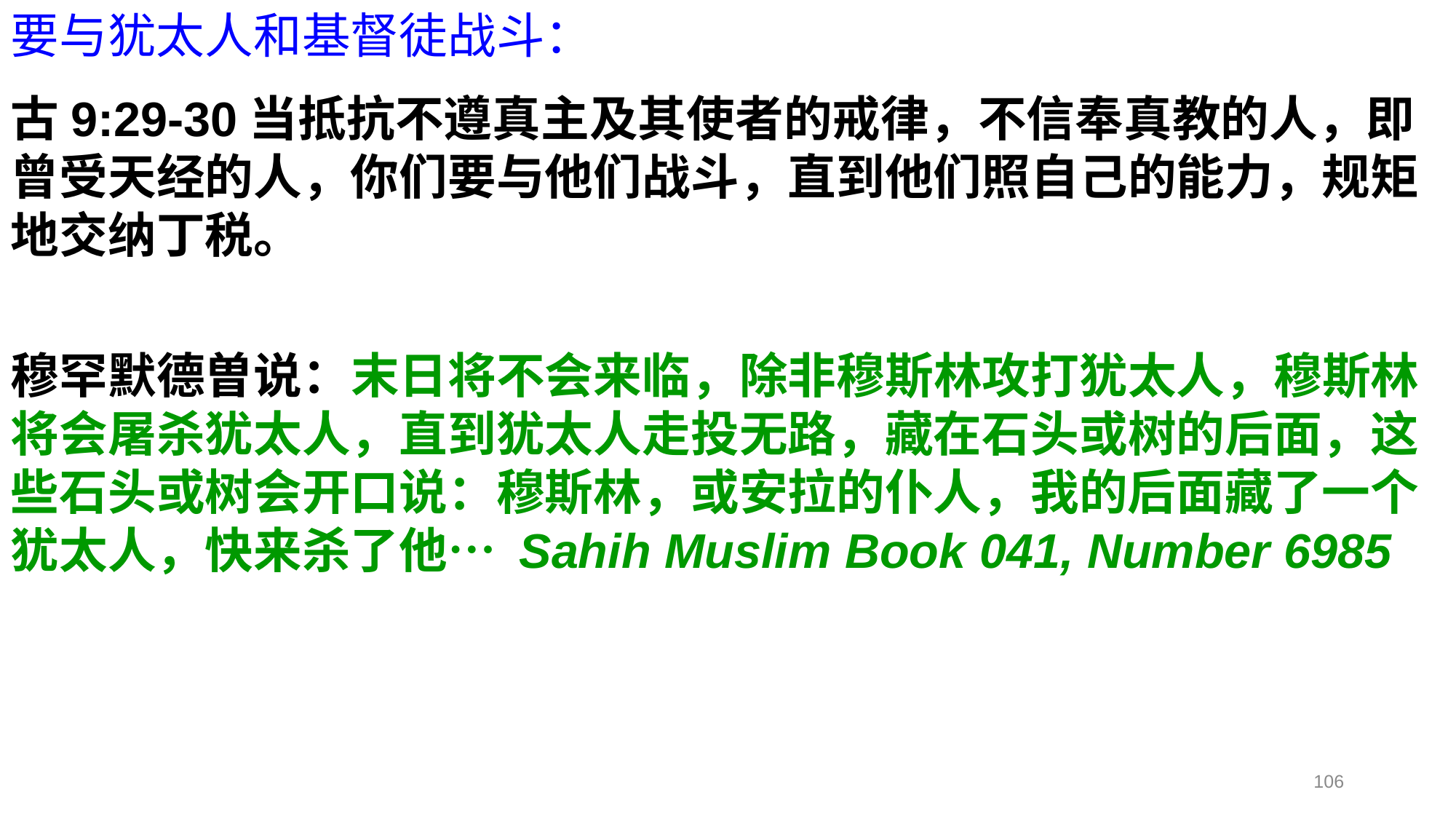

要与犹太人和基督徒战斗：
古9:29-30当抵抗不遵真主及其使者的戒律，不信奉真教的人，即曾受天经的人，你们要与他们战斗，直到他们照自己的能力，规矩地交纳丁税。

穆罕默德曽说：末日将不会来临，除非穆斯林攻打犹太人，穆斯林将会屠杀犹太人，直到犹太人走投无路，藏在石头或树的后面，这些石头或树会开口说：穆斯林，或安拉的仆人，我的后面藏了一个犹太人，快来杀了他… Sahih Muslim Book 041, Number 6985
106